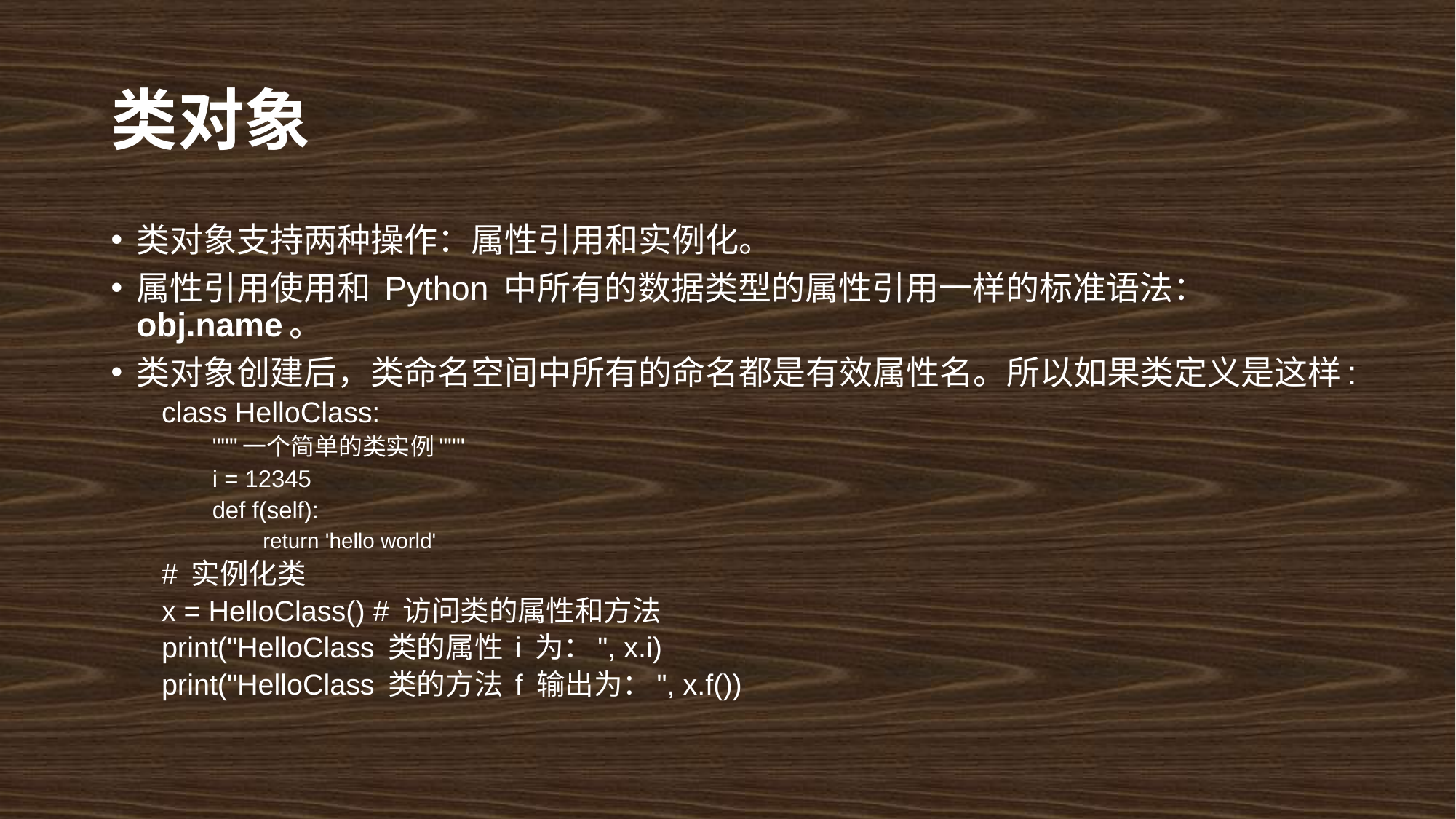

# 类对象
类对象支持两种操作：属性引用和实例化。
属性引用使用和 Python 中所有的数据类型的属性引用一样的标准语法：obj.name。
类对象创建后，类命名空间中所有的命名都是有效属性名。所以如果类定义是这样:
class HelloClass:
"""一个简单的类实例"""
i = 12345
def f(self):
return 'hello world'
# 实例化类
x = HelloClass() # 访问类的属性和方法
print("HelloClass 类的属性 i 为：", x.i)
print("HelloClass 类的方法 f 输出为：", x.f())